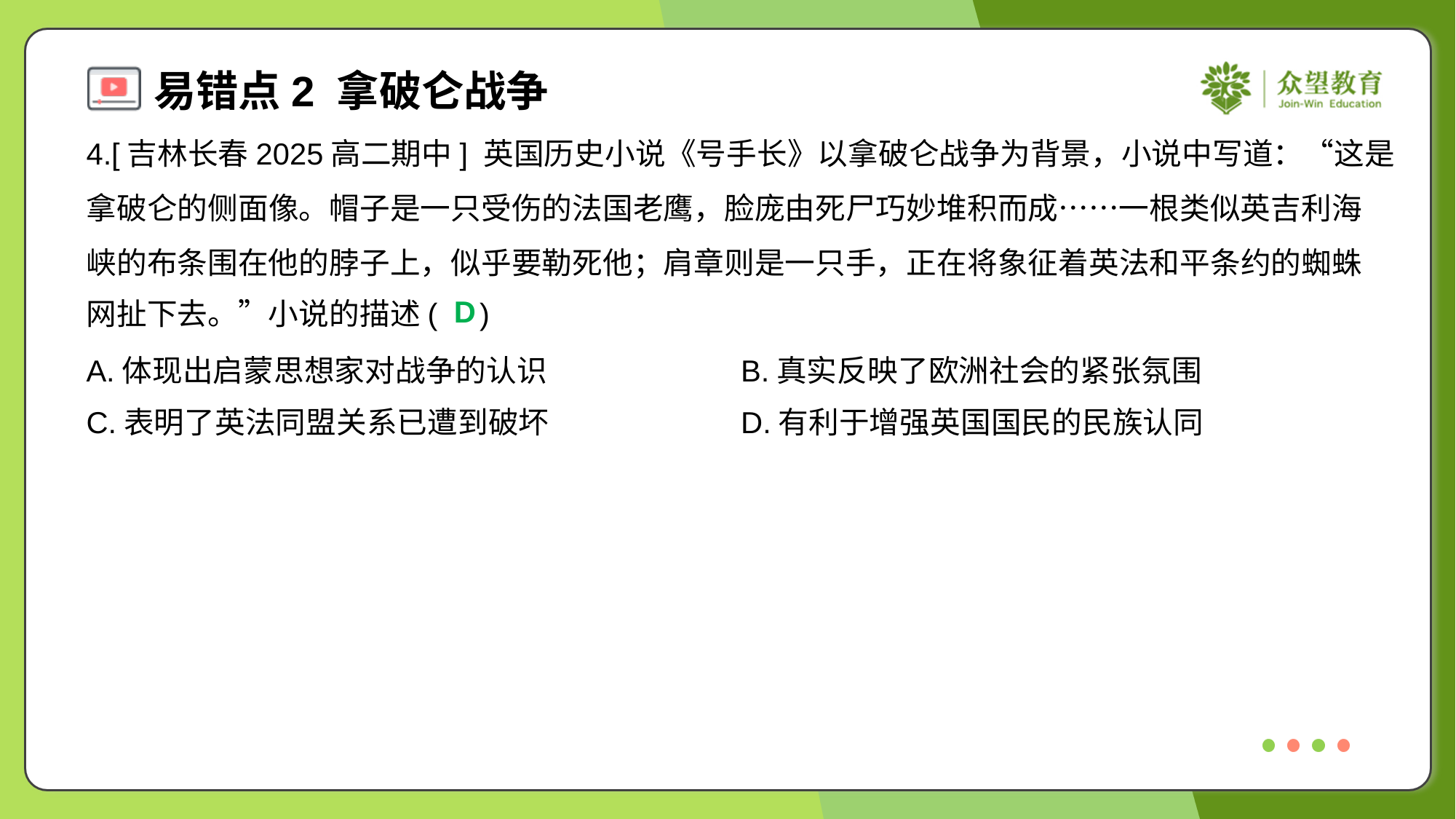

4.[吉林长春2025高二期中] 英国历史小说《号手长》以拿破仑战争为背景，小说中写道：“这是
拿破仑的侧面像。帽子是一只受伤的法国老鹰，脸庞由死尸巧妙堆积而成……一根类似英吉利海
峡的布条围在他的脖子上，似乎要勒死他；肩章则是一只手，正在将象征着英法和平条约的蜘蛛
网扯下去。”小说的描述(     )
D
A.体现出启蒙思想家对战争的认识	B.真实反映了欧洲社会的紧张氛围
C.表明了英法同盟关系已遭到破坏	D.有利于增强英国国民的民族认同